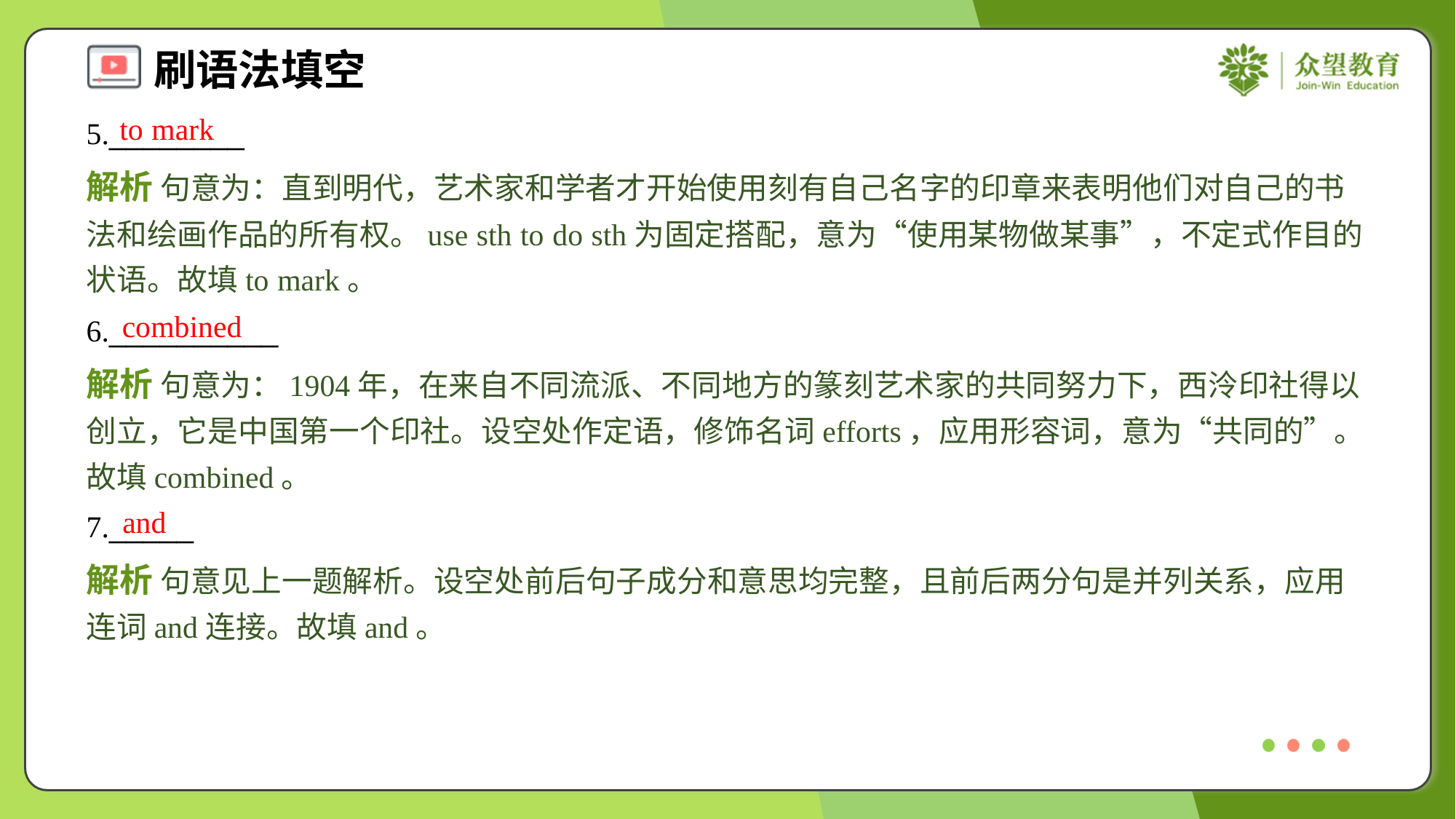

to mark
5.________
解析 句意为：直到明代，艺术家和学者才开始使用刻有自己名字的印章来表明他们对自己的书法和绘画作品的所有权。use sth to do sth为固定搭配，意为“使用某物做某事”，不定式作目的状语。故填to mark。
combined
6.__________
解析 句意为：1904年，在来自不同流派、不同地方的篆刻艺术家的共同努力下，西泠印社得以创立，它是中国第一个印社。设空处作定语，修饰名词efforts，应用形容词，意为“共同的”。故填combined。
and
7._____
解析 句意见上一题解析。设空处前后句子成分和意思均完整，且前后两分句是并列关系，应用连词and连接。故填and。